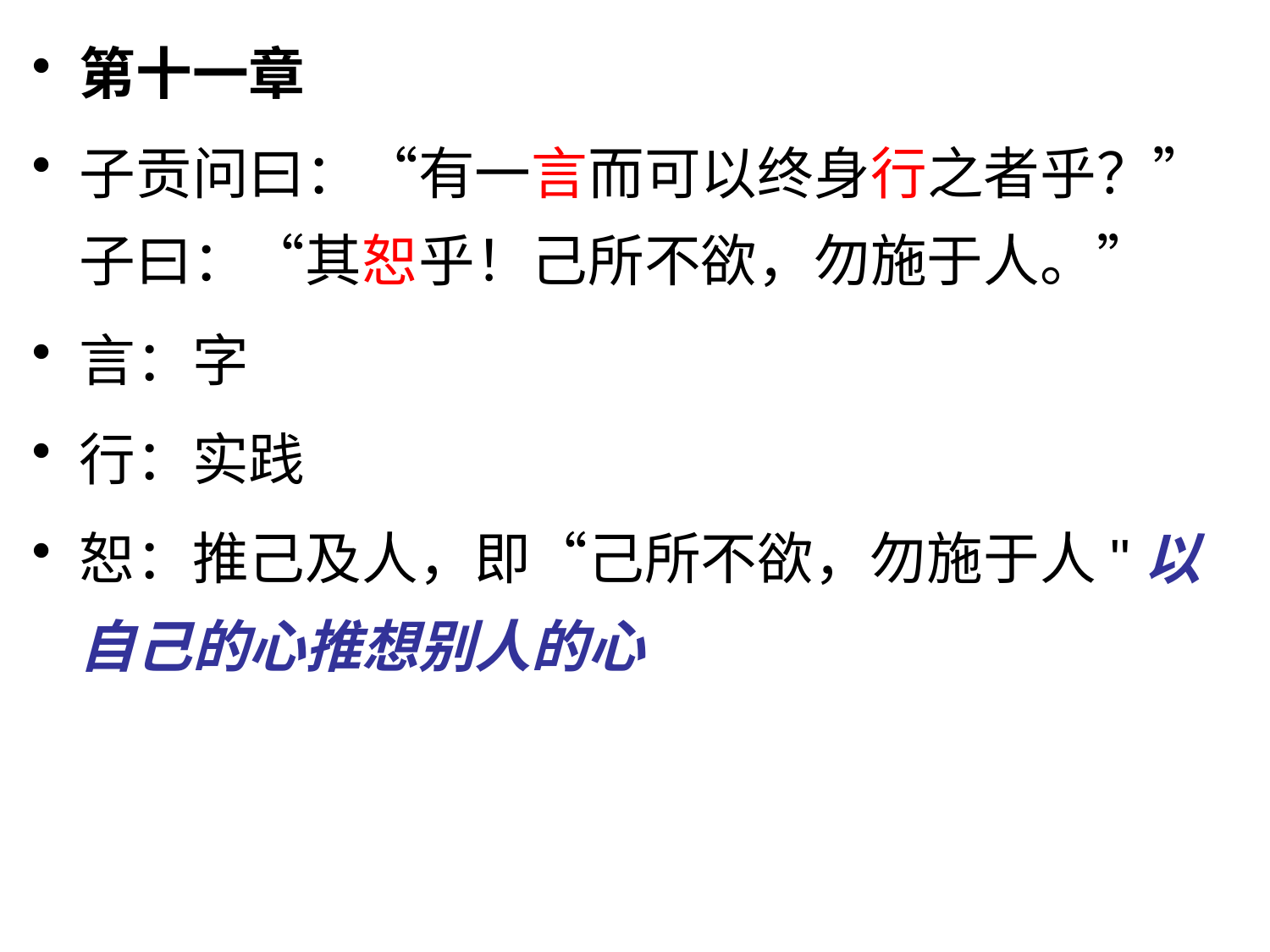

第十一章
子贡问曰：“有一言而可以终身行之者乎？”子曰：“其恕乎！己所不欲，勿施于人。”
言：字
行：实践
恕：推己及人，即“己所不欲，勿施于人"以自己的心推想别人的心